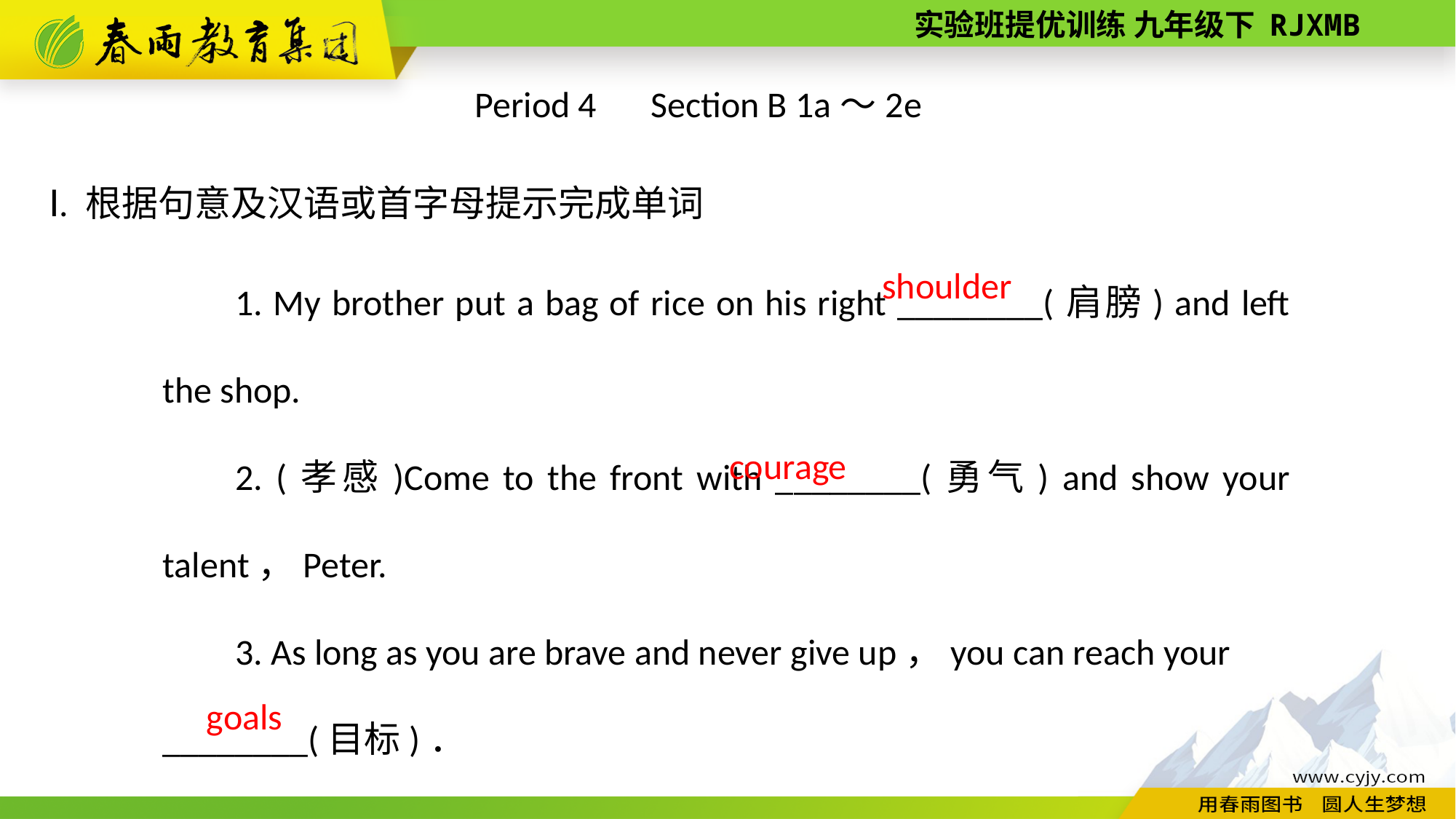

Period 4　Section B 1a～2e
Ⅰ. 根据句意及汉语或首字母提示完成单词
1. My brother put a bag of rice on his right ________(肩膀) and left the shop.
2. (孝感)Come to the front with ________(勇气) and show your talent，Peter.
3. As long as you are brave and never give up，you can reach your ________(目标)．
shoulder
 courage
goals